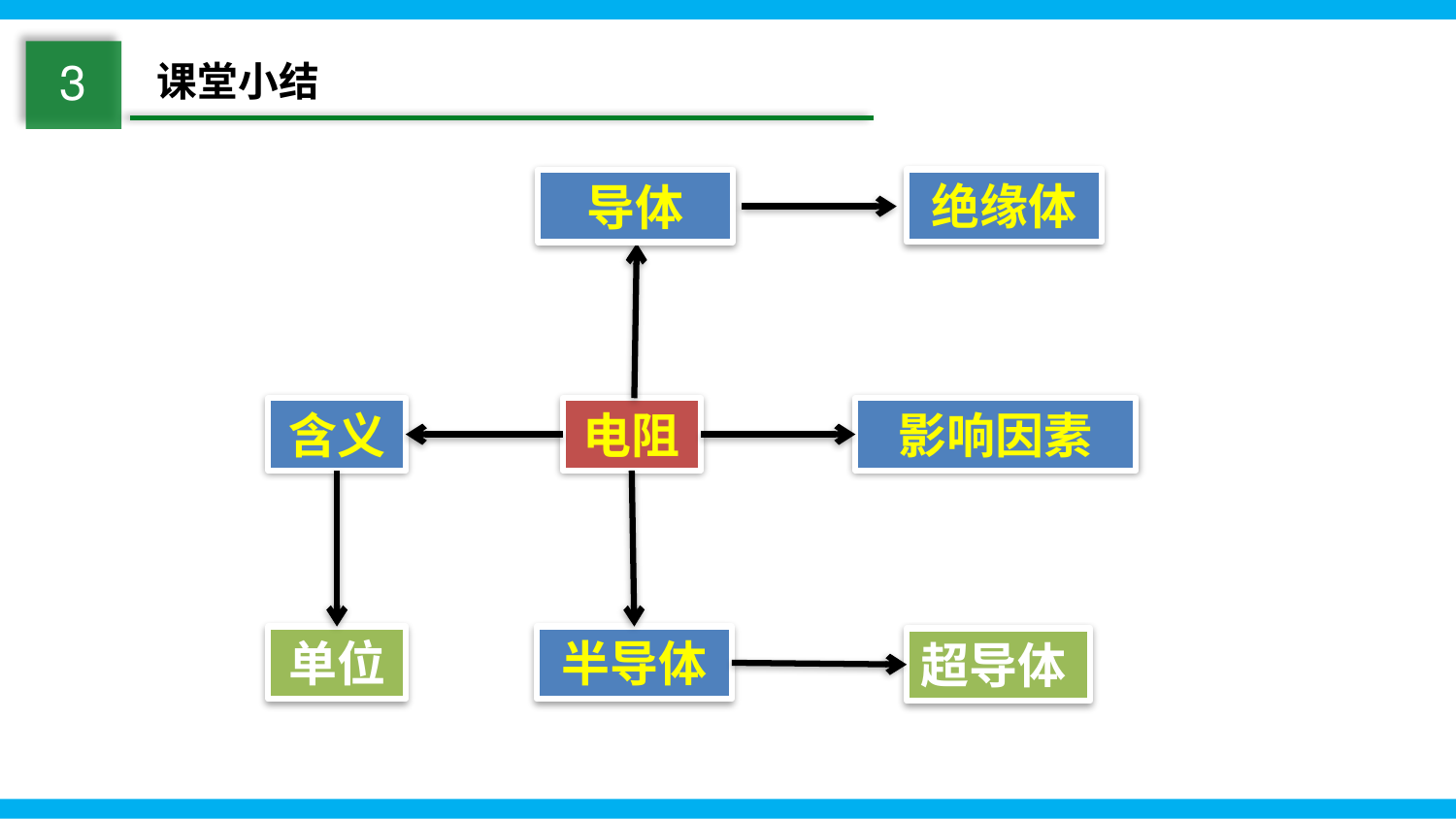

3
课堂小结
绝缘体
导体
含义
电阻
影响因素
单位
半导体
超导体